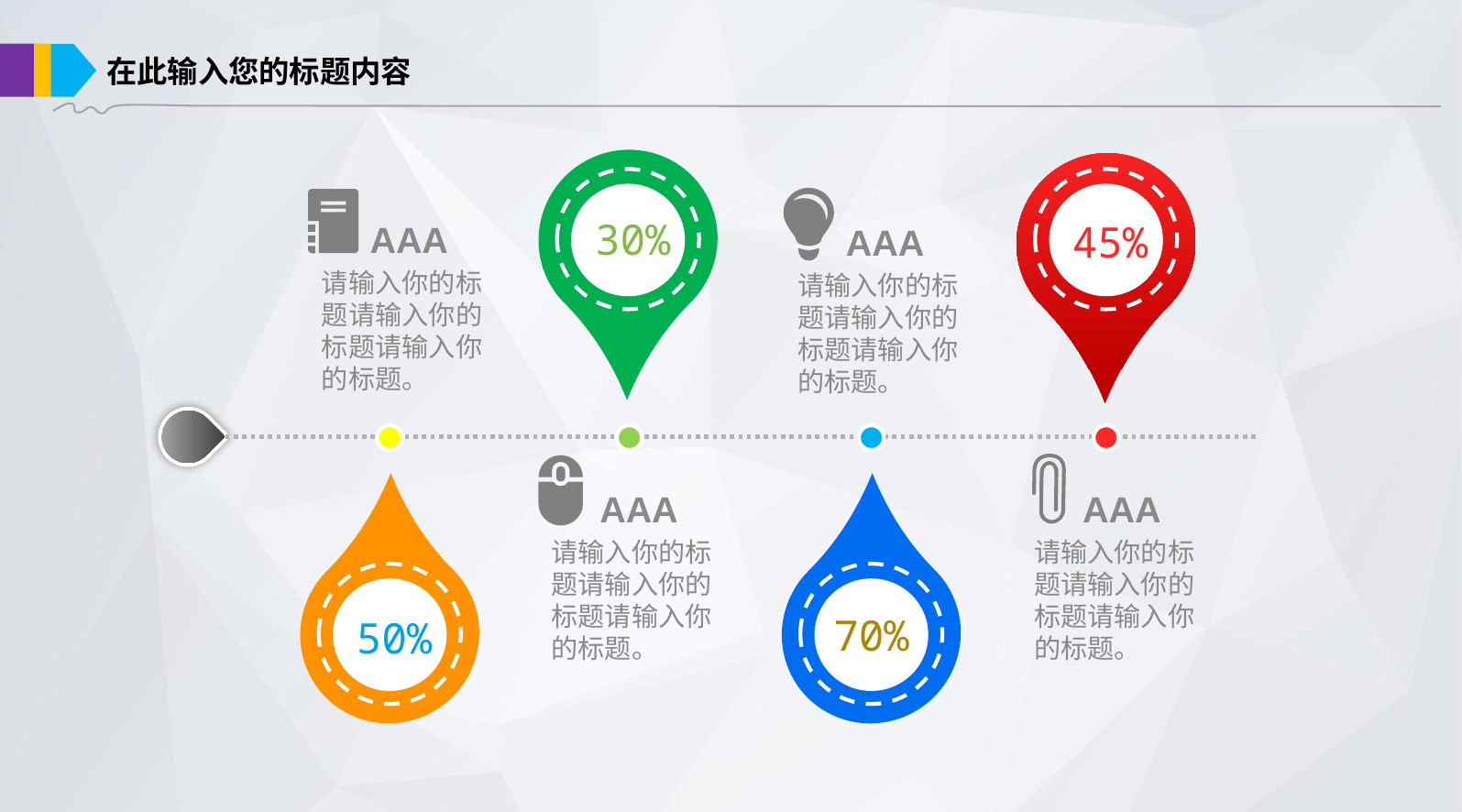

在此输入您的标题内容

30%

AAA
请输入你的标题请输入你的标题请输入你的标题。

45%

AAA
请输入你的标题请输入你的标题请输入你的标题。

AAA
请输入你的标题请输入你的标题请输入你的标题。

70%

AAA
请输入你的标题请输入你的标题请输入你的标题。

50%